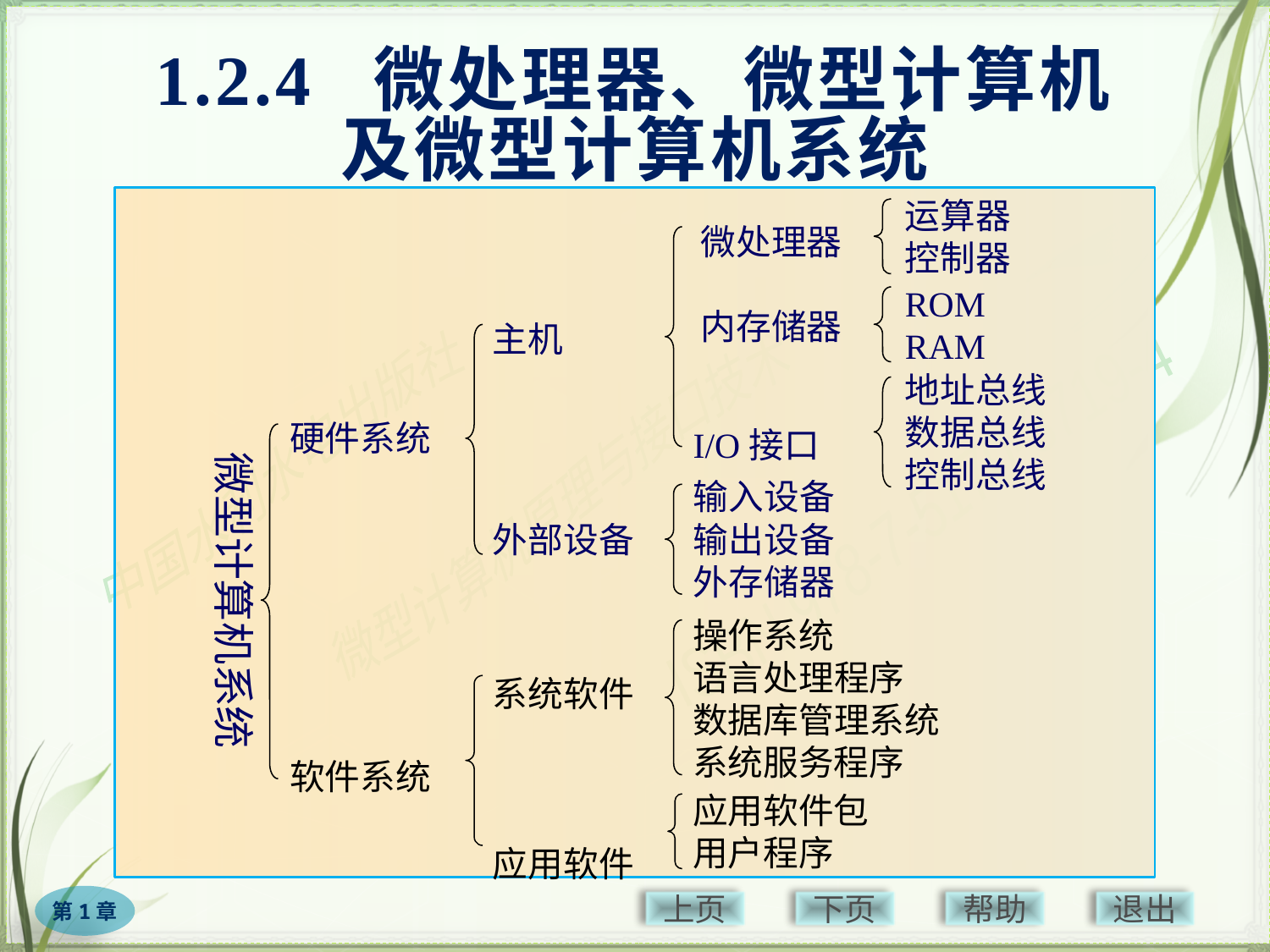

# 1.2.4  微处理器、微型计算机 及微型计算机系统
运算器
控制器

 微处理器

 内存储器

 I/O接口

ROM
RAM

主机

地址总线
数据总线
控制总线

微型计算机系统
硬件系统

软件系统

输入设备
输出设备
外存储器

外部设备

操作系统
语言处理程序
数据库管理系统
系统服务程序

系统软件
应用软件

应用软件包
用户程序